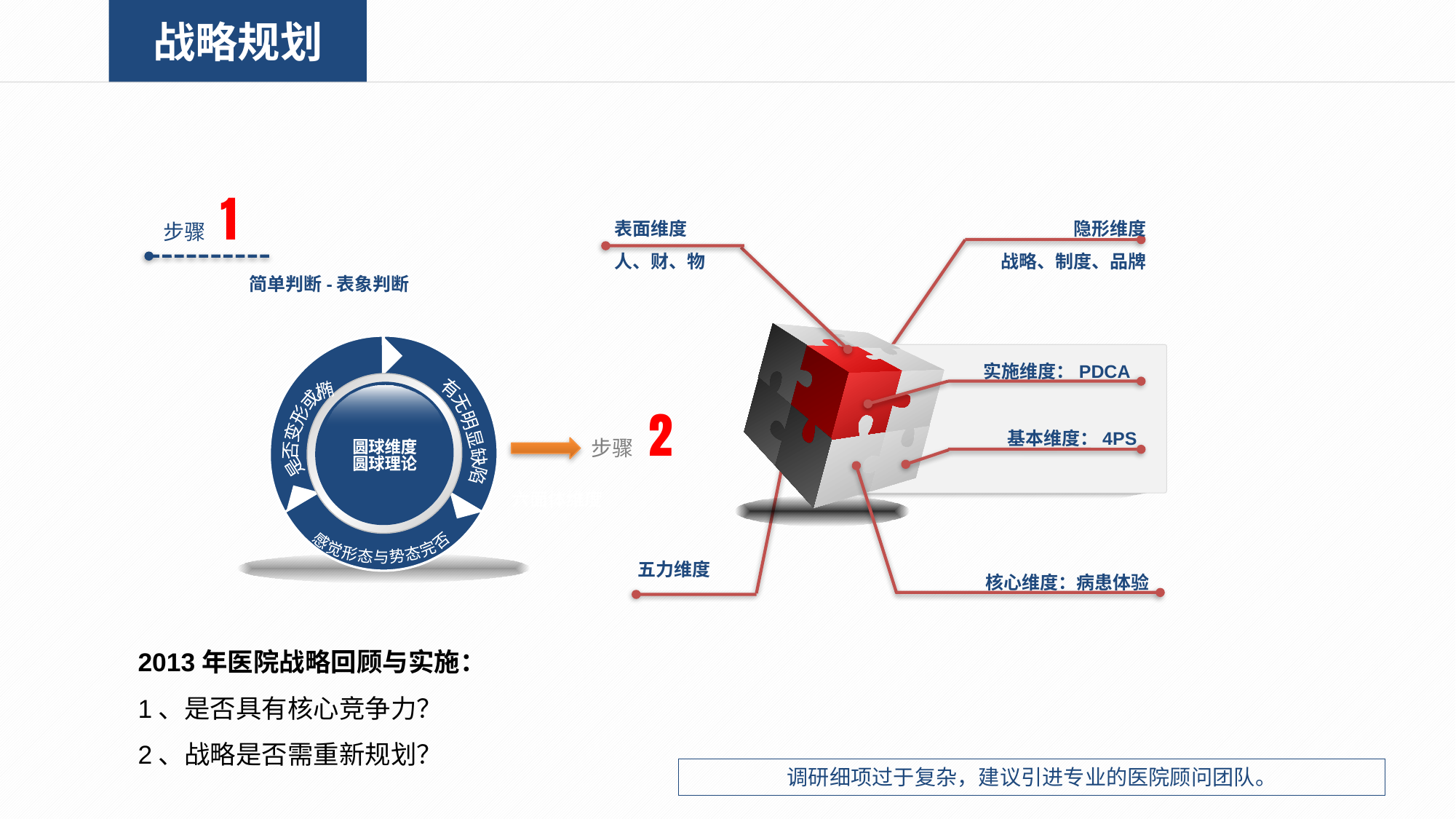

战略规划
步骤  1
隐形维度
战略、制度、品牌
表面维度
人、财、物

简单判断-表象判断

实施维度：PDCA

基本维度：4PS

是否变形或椭
有无明显缺陷
圆球维度
圆球理论

感觉形态与势态完否

步骤  2

六面体维度
五力维度
核心维度：病患体验

2013年医院战略回顾与实施：
1、是否具有核心竞争力？
2、战略是否需重新规划？
调研细项过于复杂，建议引进专业的医院顾问团队。